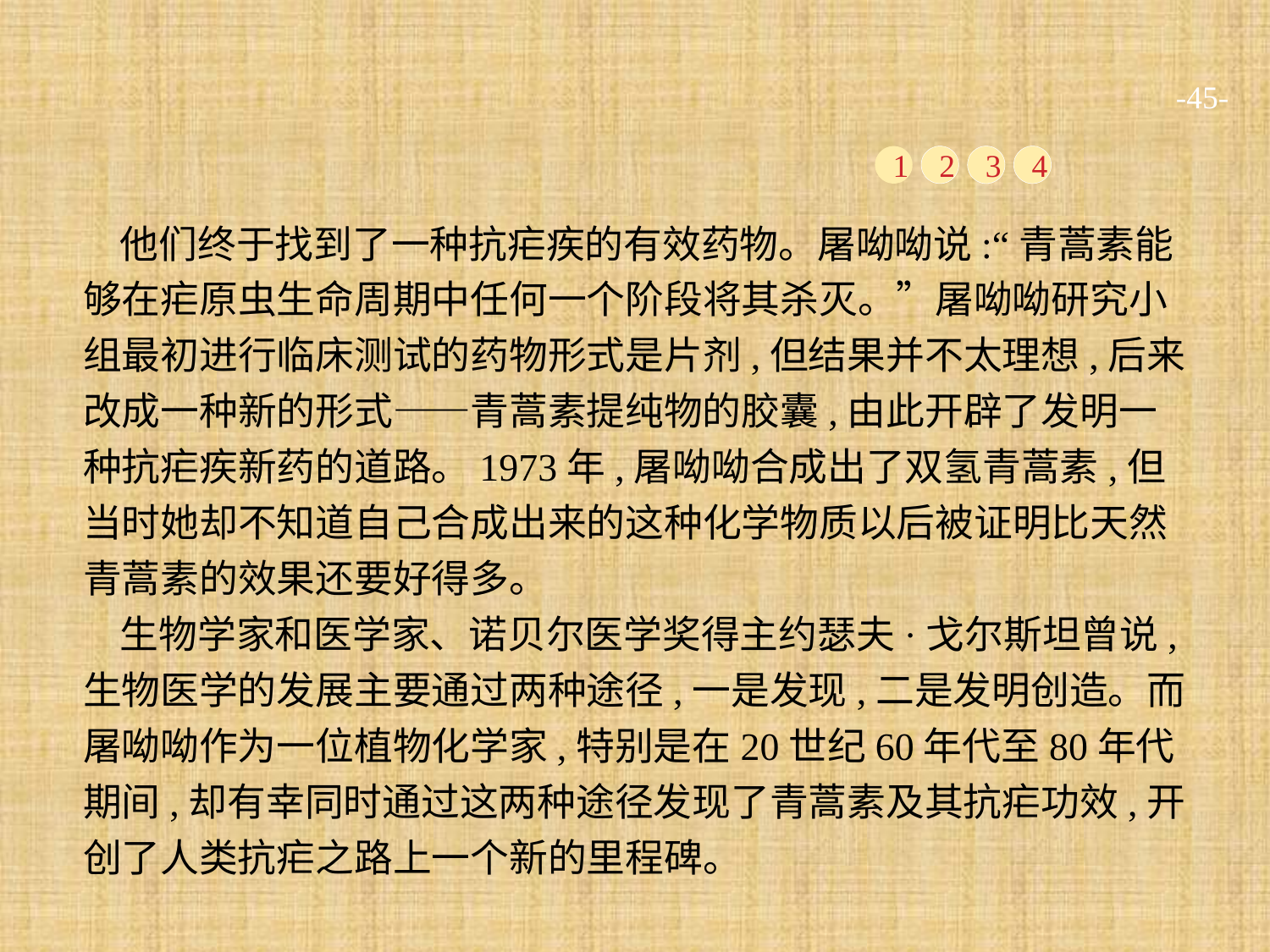

-45-
1
2
3
4
他们终于找到了一种抗疟疾的有效药物。屠呦呦说:“青蒿素能够在疟原虫生命周期中任何一个阶段将其杀灭。”屠呦呦研究小组最初进行临床测试的药物形式是片剂,但结果并不太理想,后来改成一种新的形式——青蒿素提纯物的胶囊,由此开辟了发明一种抗疟疾新药的道路。1973年,屠呦呦合成出了双氢青蒿素,但当时她却不知道自己合成出来的这种化学物质以后被证明比天然青蒿素的效果还要好得多。
生物学家和医学家、诺贝尔医学奖得主约瑟夫·戈尔斯坦曾说,生物医学的发展主要通过两种途径,一是发现,二是发明创造。而屠呦呦作为一位植物化学家,特别是在20世纪60年代至80年代期间,却有幸同时通过这两种途径发现了青蒿素及其抗疟功效,开创了人类抗疟之路上一个新的里程碑。